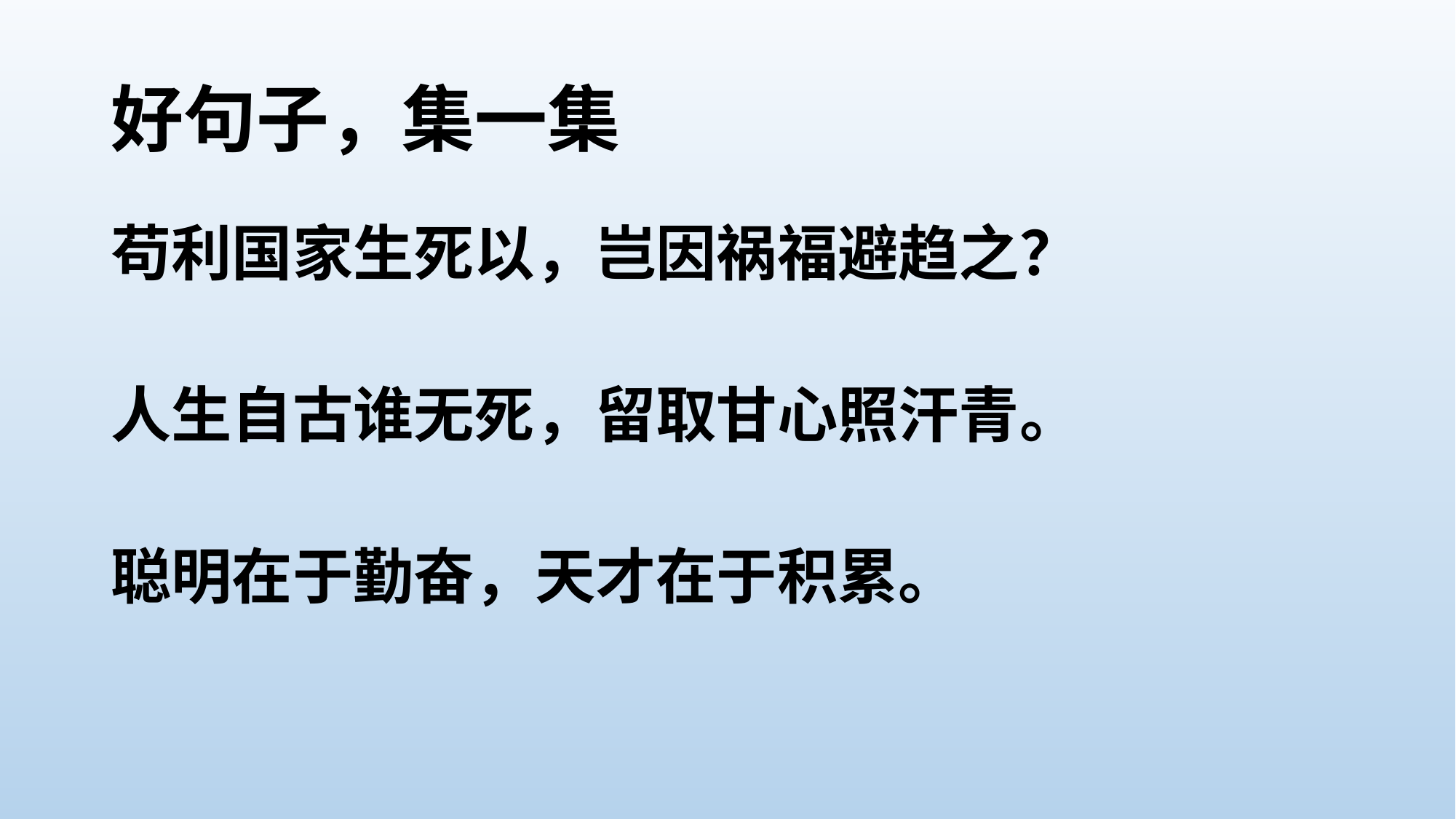

# 好句子，集一集
苟利国家生死以，岂因祸福避趋之？

人生自古谁无死，留取甘心照汗青。

聪明在于勤奋，天才在于积累。